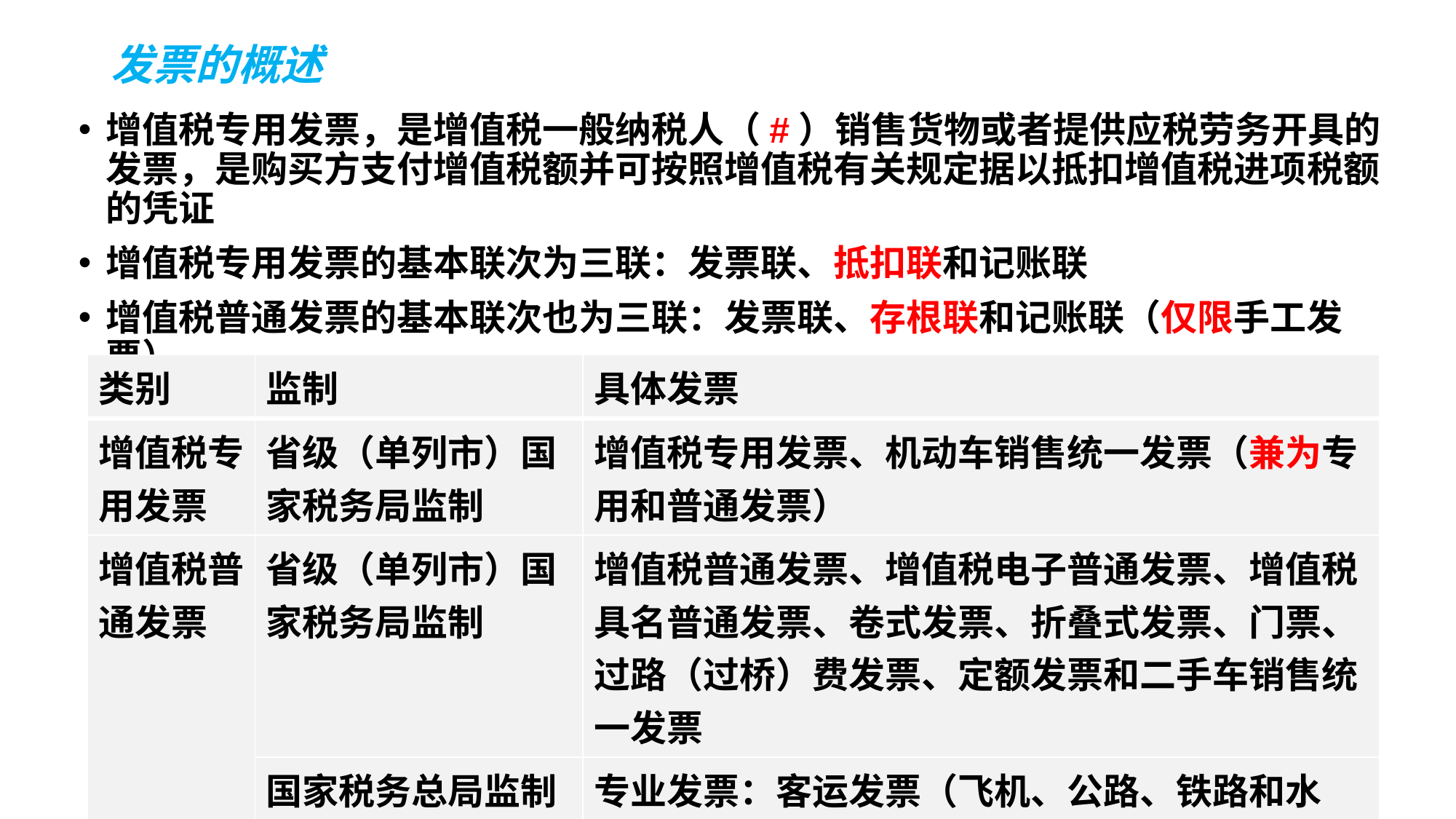

# 发票的概述
增值税专用发票，是增值税一般纳税人（#）销售货物或者提供应税劳务开具的发票，是购买方支付增值税额并可按照增值税有关规定据以抵扣增值税进项税额的凭证
增值税专用发票的基本联次为三联：发票联、抵扣联和记账联
增值税普通发票的基本联次也为三联：发票联、存根联和记账联（仅限手工发票）

| 类别 | 监制 | 具体发票 |
| --- | --- | --- |
| 增值税专用发票 | 省级（单列市）国家税务局监制 | 增值税专用发票、机动车销售统一发票（兼为专用和普通发票） |
| 增值税普通发票 | 省级（单列市）国家税务局监制 | 增值税普通发票、增值税电子普通发票、增值税具名普通发票、卷式发票、折叠式发票、门票、过路（过桥）费发票、定额发票和二手车销售统一发票 |
|  | 国家税务总局监制（或不套监制章） | 专业发票：客运发票（飞机、公路、铁路和水路）、金融企业主业票据、邮票 |